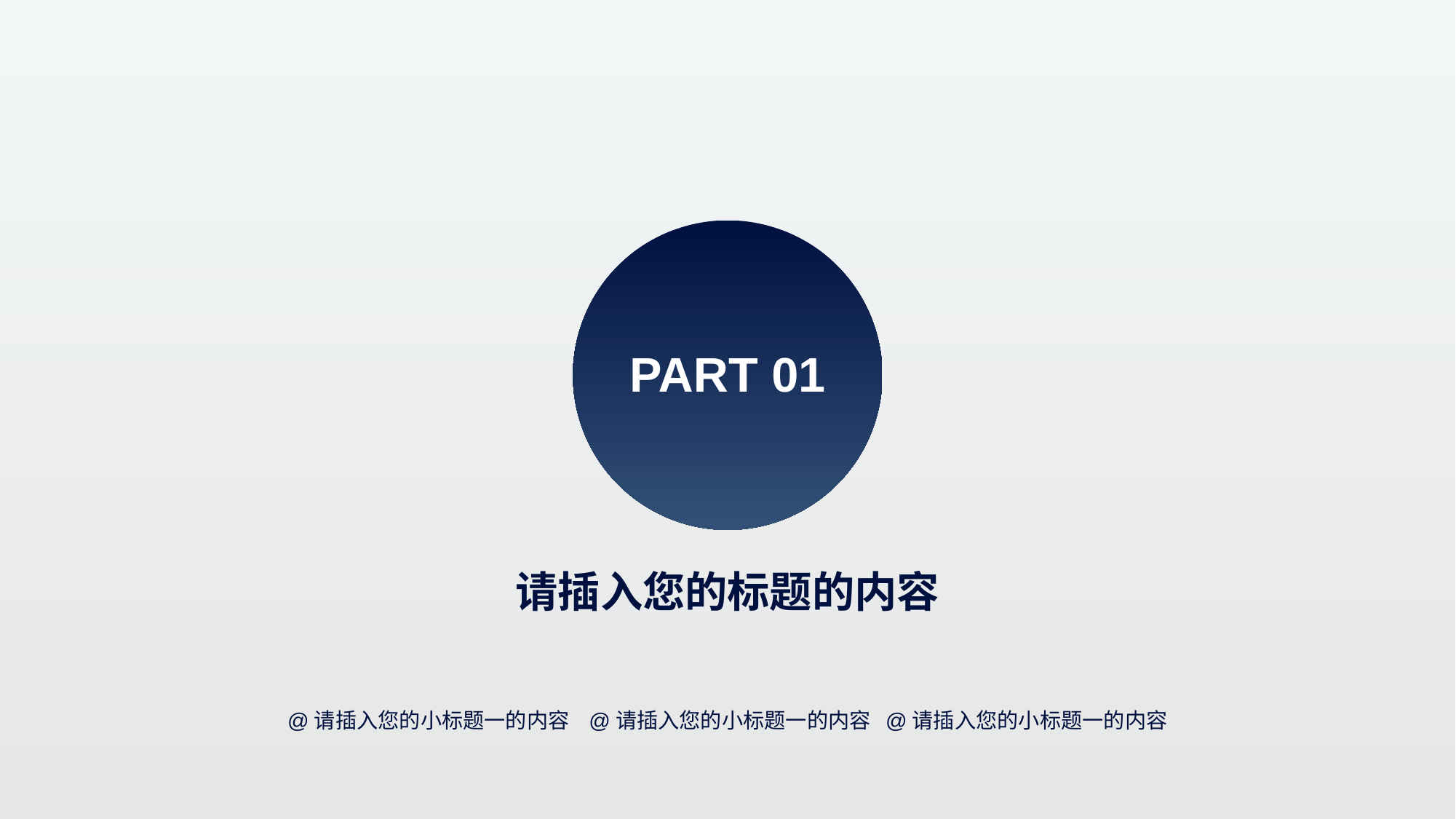

PART 01
请插入您的标题的内容
@请插入您的小标题一的内容   @请插入您的小标题一的内容  @请插入您的小标题一的内容